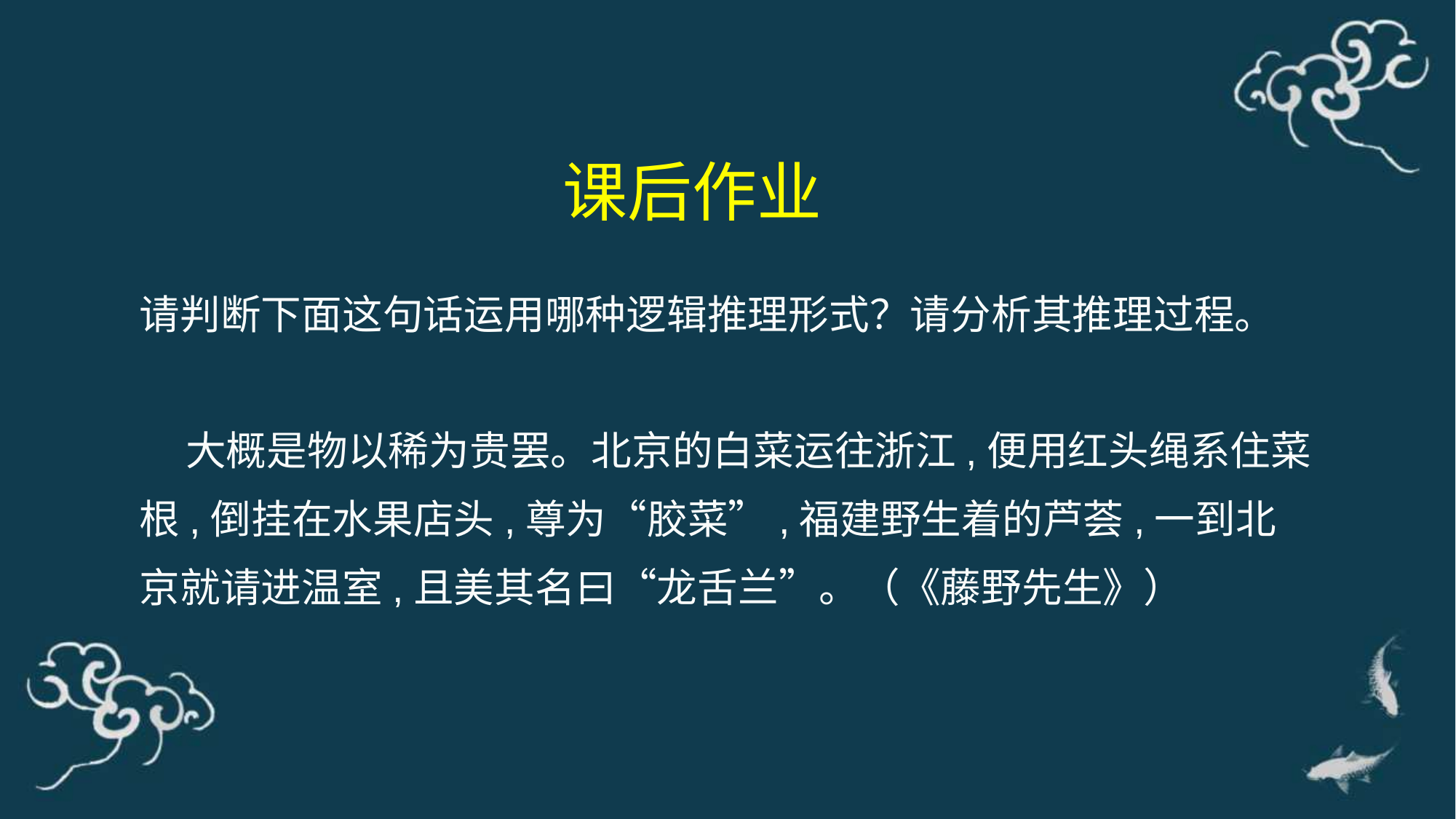

课后作业

请判断下面这句话运用哪种逻辑推理形式？请分析其推理过程。

    大概是物以稀为贵罢。北京的白菜运往浙江,便用红头绳系住菜根,倒挂在水果店头,尊为“胶菜”,福建野生着的芦荟,一到北京就请进温室,且美其名曰“龙舌兰”。（《藤野先生》）